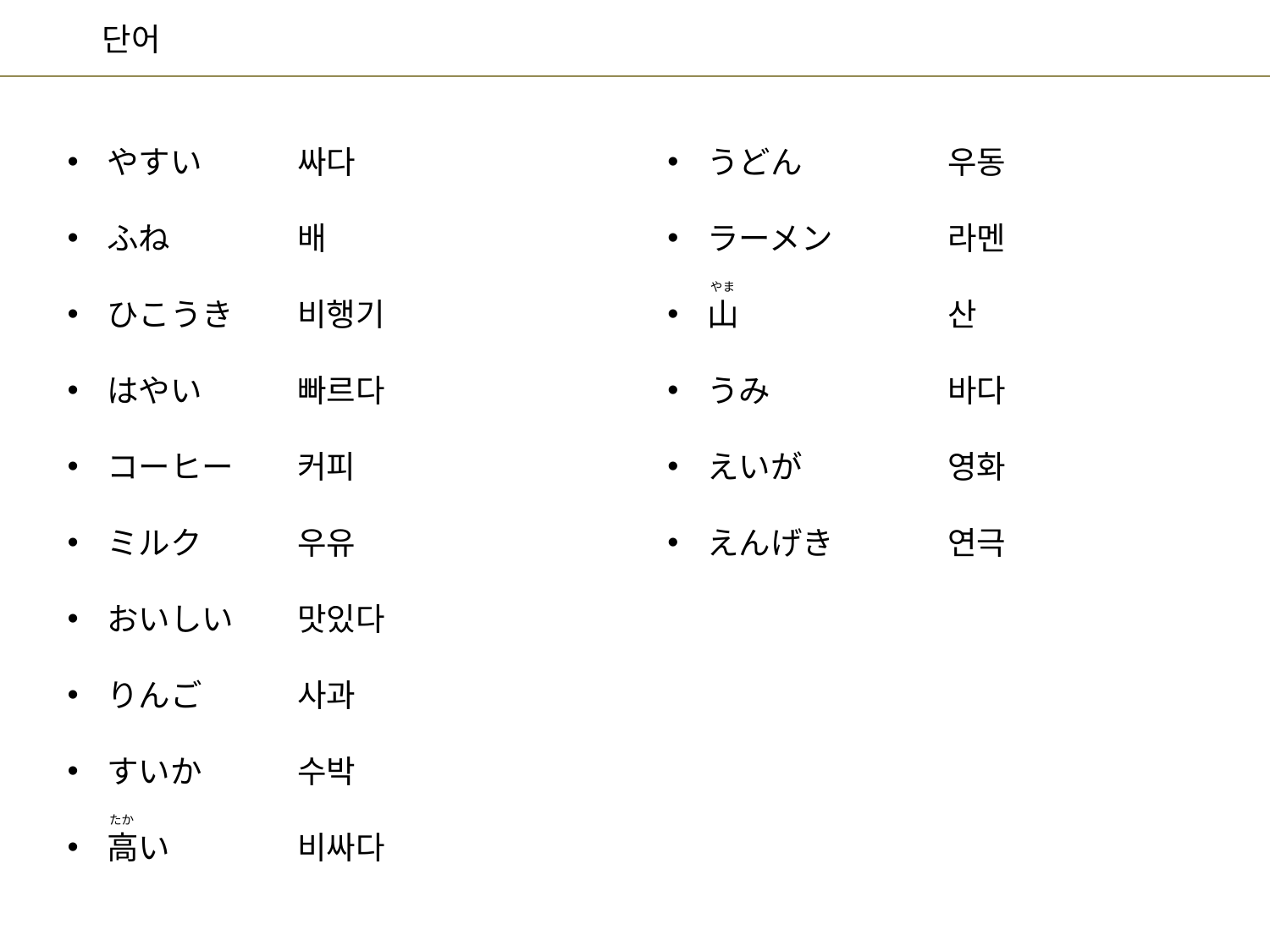

우동

라멘

산

바다

영화

연극
싸다

배

비행기

빠르다

커피

우유

맛있다

사과

수박

비싸다
うどん

ラーメン

山

うみ

えいが

えんげき
やすい

ふね

ひこうき

はやい

コーヒー

ミルク

おいしい

りんご

すいか

高い
やま
たか